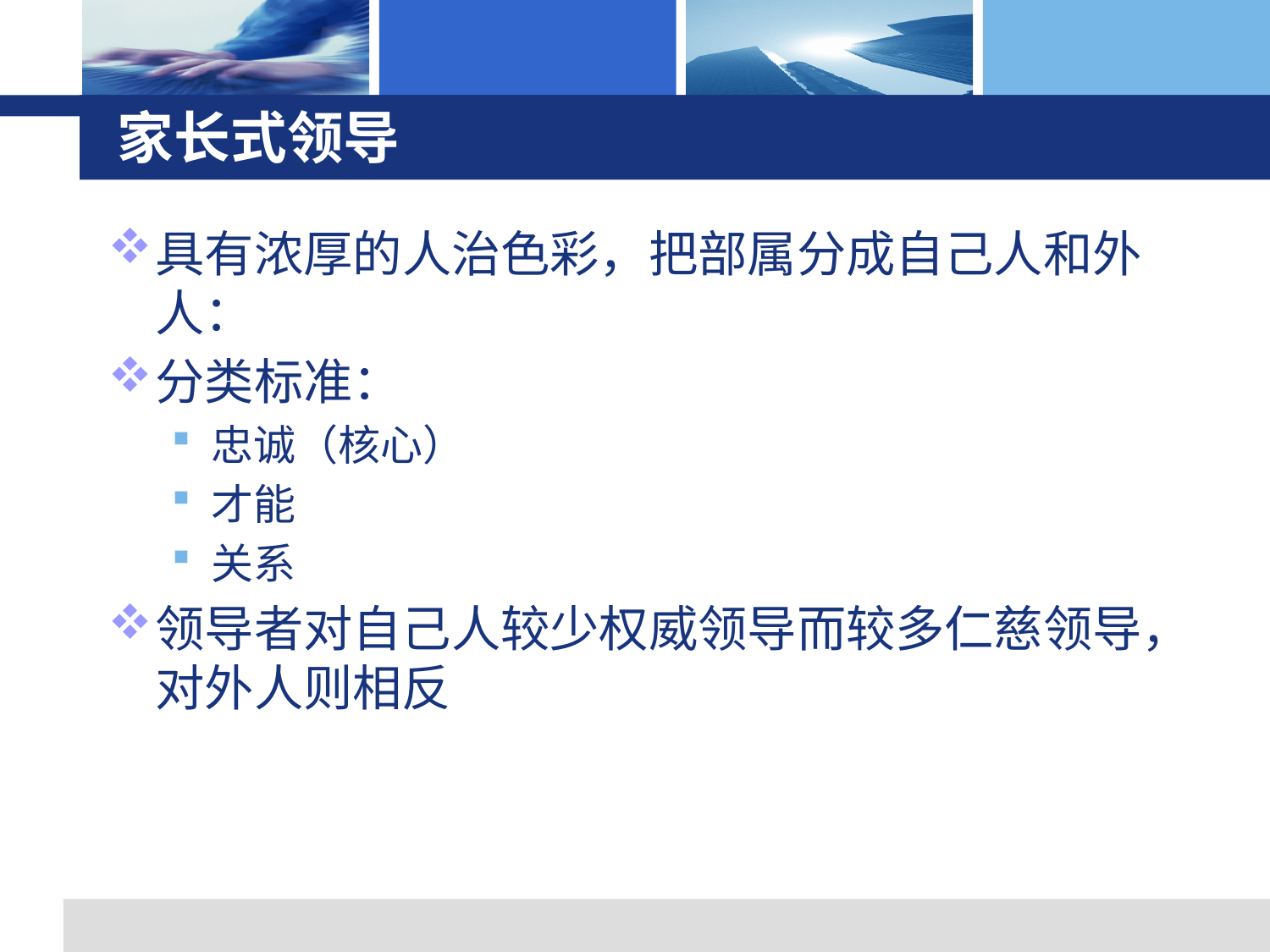

# 家长式领导
具有浓厚的人治色彩，把部属分成自己人和外人：
分类标准：
忠诚（核心）
才能
关系
领导者对自己人较少权威领导而较多仁慈领导，对外人则相反